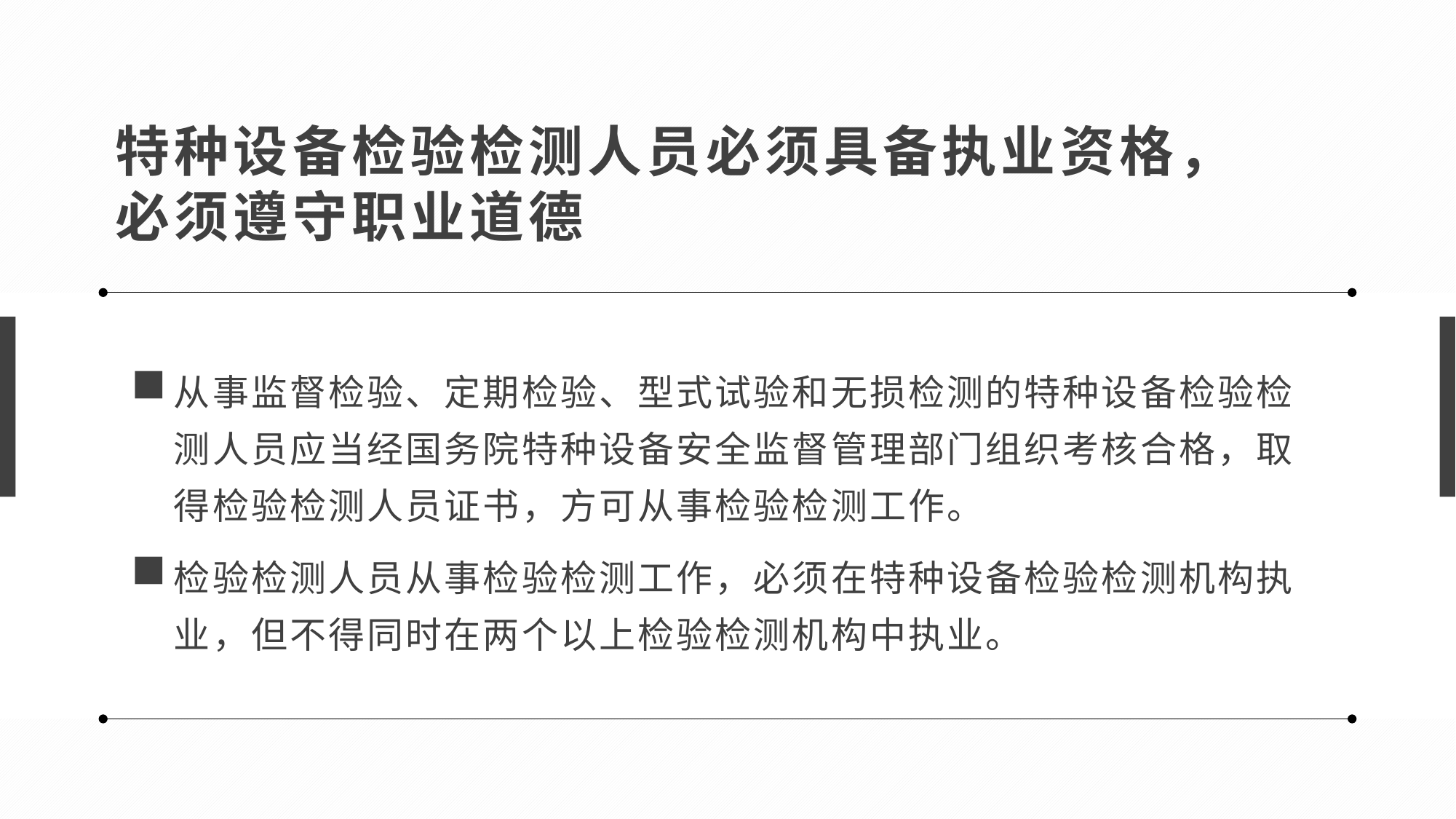

特种设备检验检测人员必须具备执业资格，必须遵守职业道德

从事监督检验、定期检验、型式试验和无损检测的特种设备检验检测人员应当经国务院特种设备安全监督管理部门组织考核合格，取得检验检测人员证书，方可从事检验检测工作。
检验检测人员从事检验检测工作，必须在特种设备检验检测机构执业，但不得同时在两个以上检验检测机构中执业。